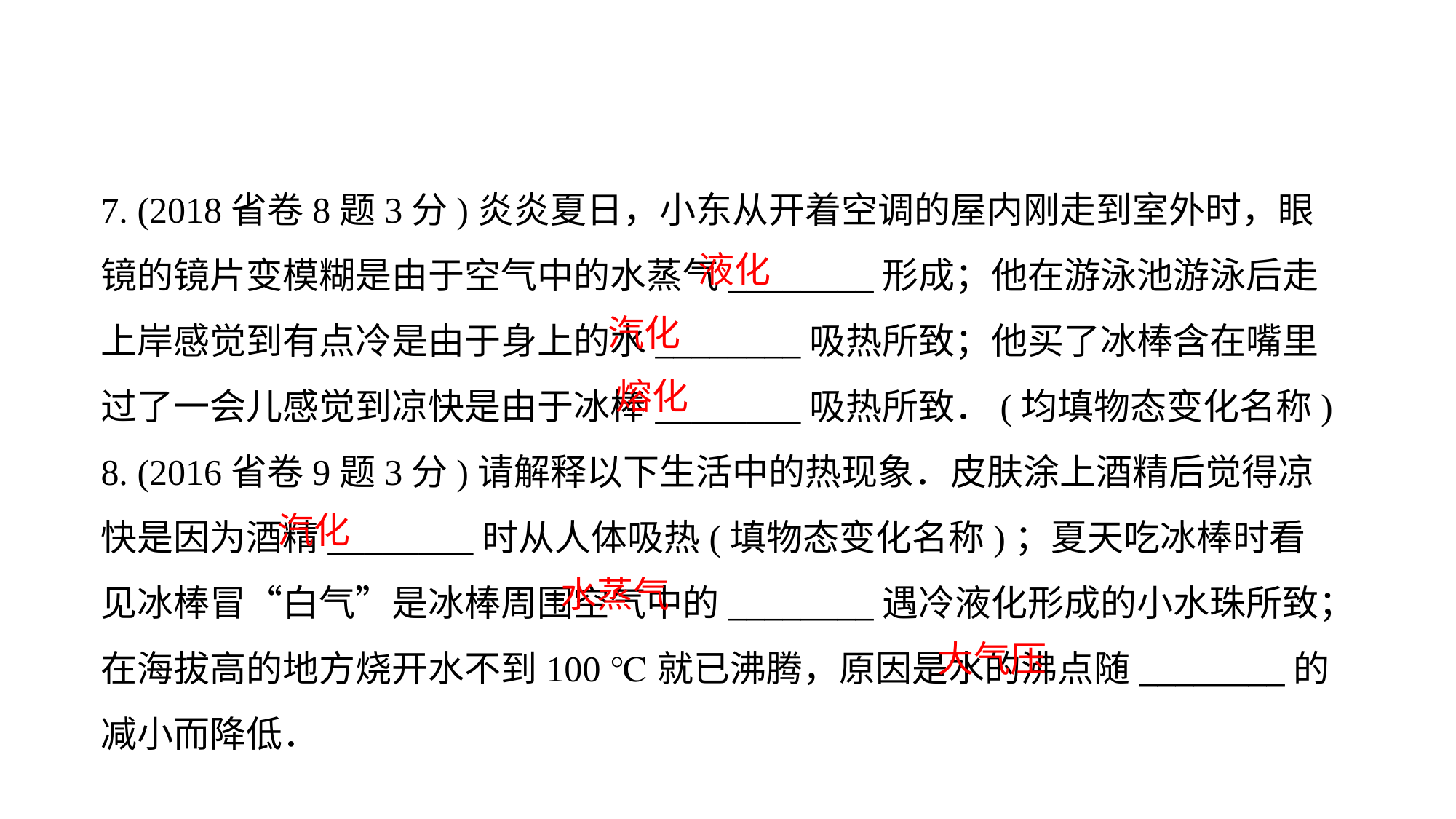

7. (2018省卷8题3分)炎炎夏日，小东从开着空调的屋内刚走到室外时，眼镜的镜片变模糊是由于空气中的水蒸气________形成；他在游泳池游泳后走上岸感觉到有点冷是由于身上的水________吸热所致；他买了冰棒含在嘴里过了一会儿感觉到凉快是由于冰棒________吸热所致．(均填物态变化名称)
8. (2016省卷9题3分)请解释以下生活中的热现象．皮肤涂上酒精后觉得凉快是因为酒精________时从人体吸热(填物态变化名称)；夏天吃冰棒时看见冰棒冒“白气”是冰棒周围空气中的________遇冷液化形成的小水珠所致；在海拔高的地方烧开水不到100 ℃就已沸腾，原因是水的沸点随________的减小而降低．
液化
汽化
熔化
汽化
水蒸气
大气压